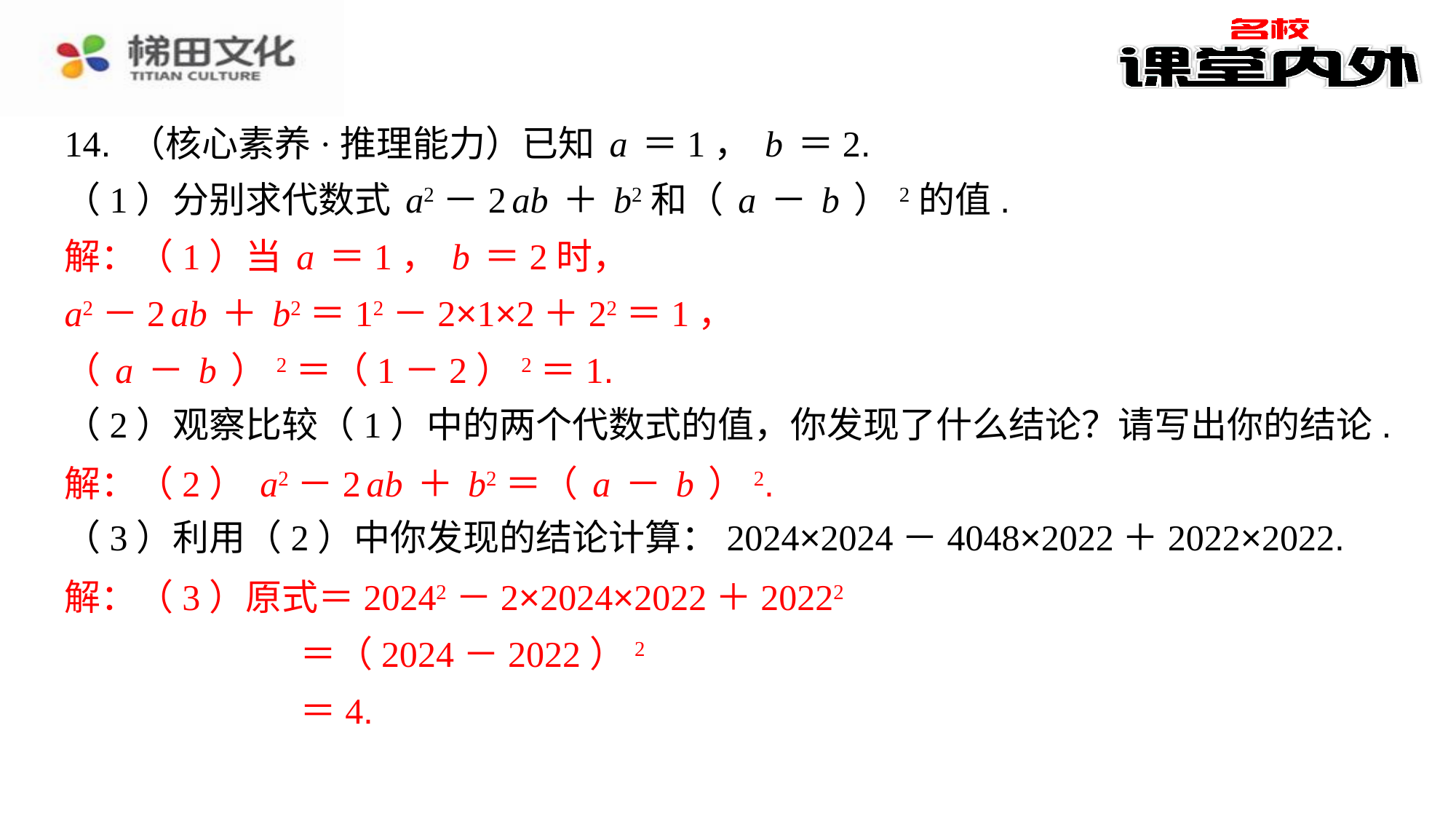

14. （核心素养·推理能力）已知a＝1，b＝2.
（1）分别求代数式a2－2ab＋b2和（a－b）2的值.
解：（1）当a＝1，b＝2时，
a2－2ab＋b2＝12－2×1×2＋22＝1，
（a－b）2＝（1－2）2＝1.
（2）观察比较（1）中的两个代数式的值，你发现了什么结论？请写出你的结论.
解：（2）a2－2ab＋b2＝（a－b）2.
（3）利用（2）中你发现的结论计算：2024×2024－4048×2022＋2022×2022.
解：（3）原式＝20242－2×2024×2022＋20222
＝（2024－2022）2
＝4.
解：（1）当a＝1，b＝2时，
a2－2ab＋b2＝12－2×1×2＋22＝1，
（a－b）2＝（1－2）2＝1.
解：（2）a2－2ab＋b2＝（a－b）2.
解：（3）原式＝20242－2×2024×2022＋20222
＝（2024－2022）2
＝4.